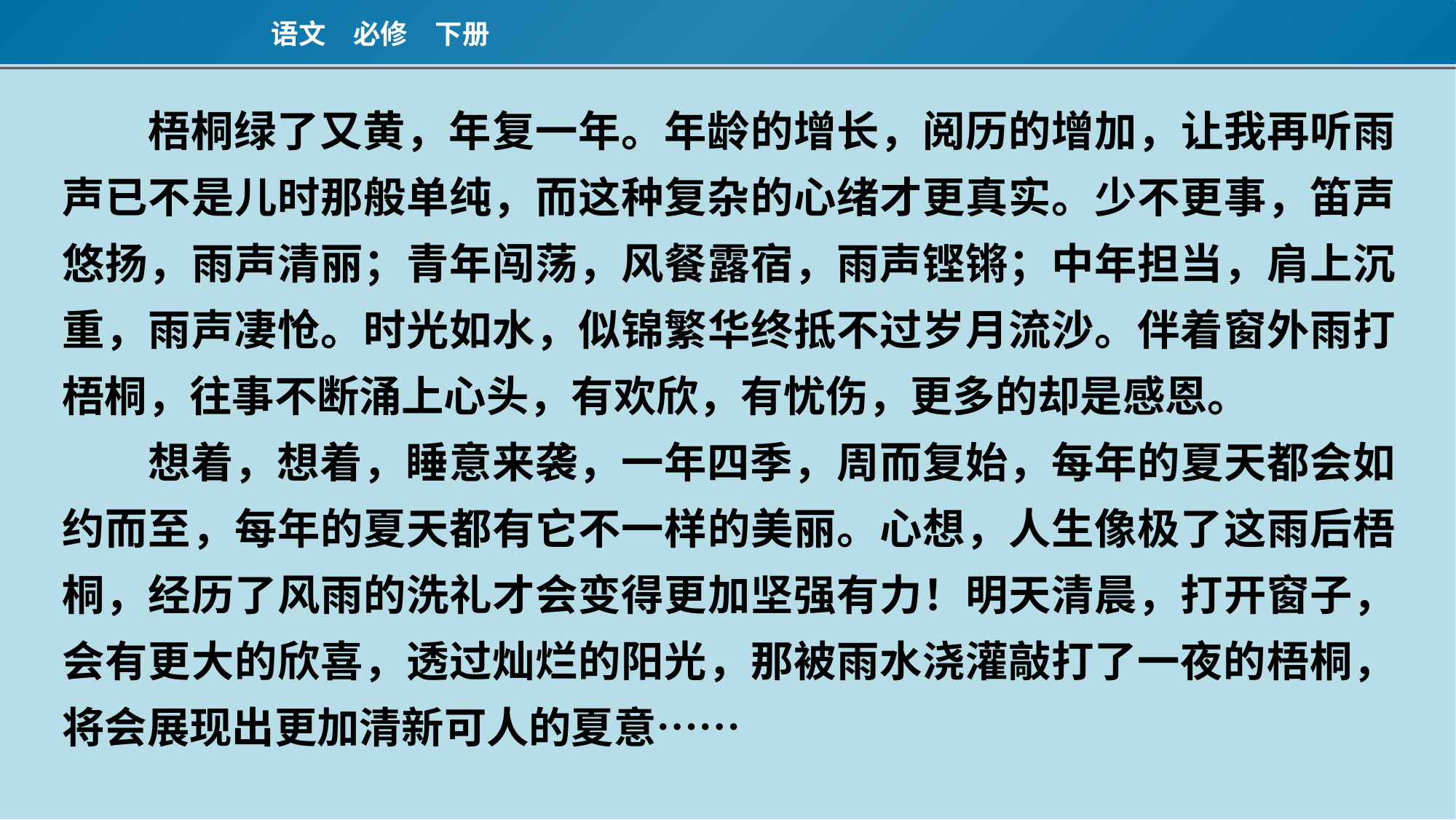

梧桐绿了又黄，年复一年。年龄的增长，阅历的增加，让我再听雨声已不是儿时那般单纯，而这种复杂的心绪才更真实。少不更事，笛声悠扬，雨声清丽；青年闯荡，风餐露宿，雨声铿锵；中年担当，肩上沉重，雨声凄怆。时光如水，似锦繁华终抵不过岁月流沙。伴着窗外雨打梧桐，往事不断涌上心头，有欢欣，有忧伤，更多的却是感恩。
想着，想着，睡意来袭，一年四季，周而复始，每年的夏天都会如约而至，每年的夏天都有它不一样的美丽。心想，人生像极了这雨后梧桐，经历了风雨的洗礼才会变得更加坚强有力！明天清晨，打开窗子，会有更大的欣喜，透过灿烂的阳光，那被雨水浇灌敲打了一夜的梧桐，将会展现出更加清新可人的夏意……